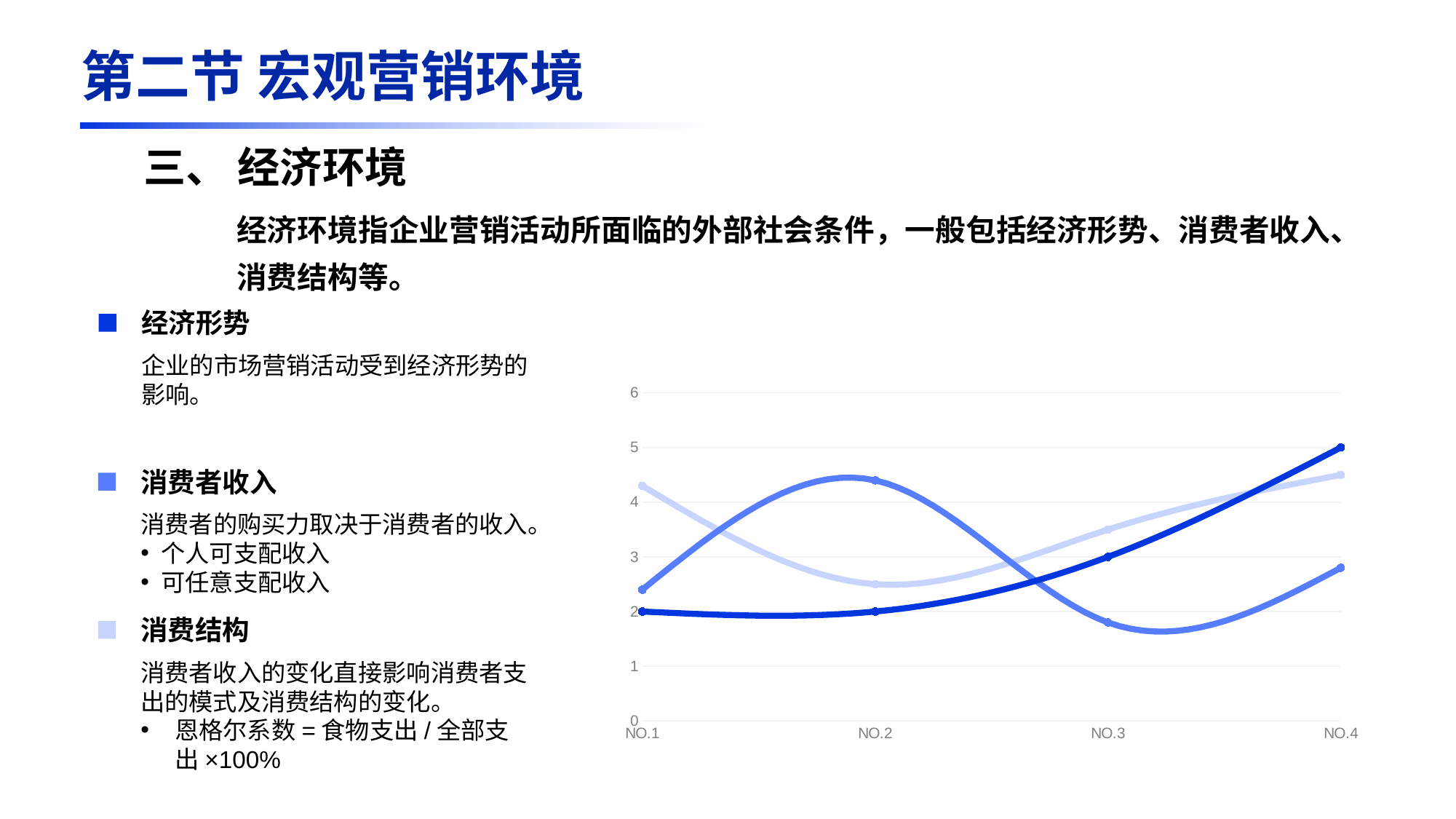

第二节 宏观营销环境
三、 经济环境
经济形势

企业的市场营销活动受到经济形势的影响。
消费者收入

消费者的购买力取决于消费者的收入。
个人可支配收入
可任意支配收入
消费结构

消费者收入的变化直接影响消费者支出的模式及消费结构的变化。
恩格尔系数=食物支出/全部支出×100%

### Chart

| Category | 系列 1 | 系列 2 | 系列 3 |
|---|---|---|---|
| NO.1 | 4.3 | 2.4 | 2.0 |
| NO.2 | 2.5 | 4.4 | 2.0 |
| NO.3 | 3.5 | 1.8 | 3.0 |
| NO.4 | 4.5 | 2.8 | 5.0 |
经济环境指企业营销活动所面临的外部社会条件，一般包括经济形势、消费者收入、消费结构等。